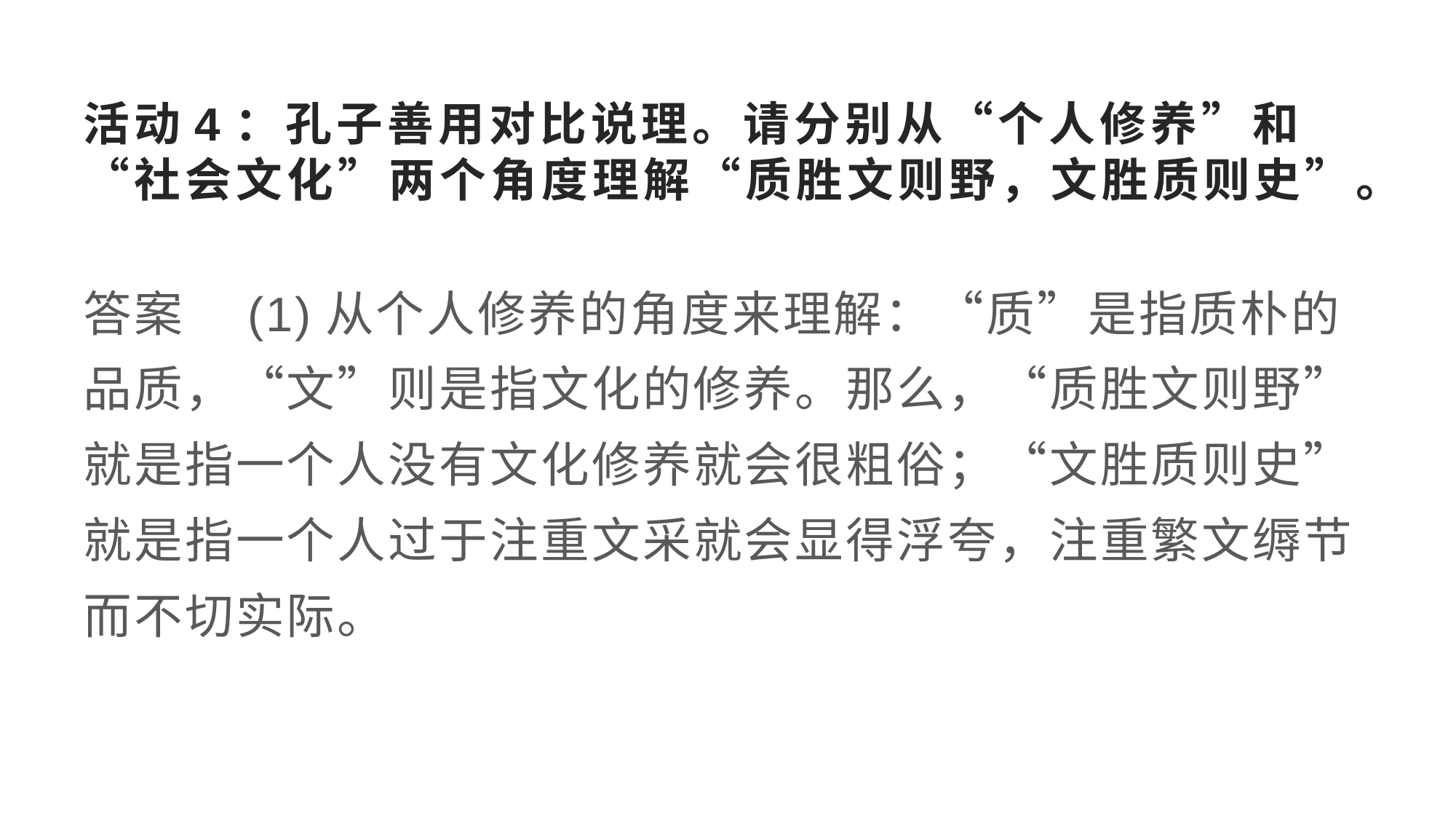

# 活动4：孔子善用对比说理。请分别从“个人修养”和“社会文化”两个角度理解“质胜文则野，文胜质则史”。
答案　(1)从个人修养的角度来理解：“质”是指质朴的品质，“文”则是指文化的修养。那么，“质胜文则野”就是指一个人没有文化修养就会很粗俗；“文胜质则史”就是指一个人过于注重文采就会显得浮夸，注重繁文缛节而不切实际。